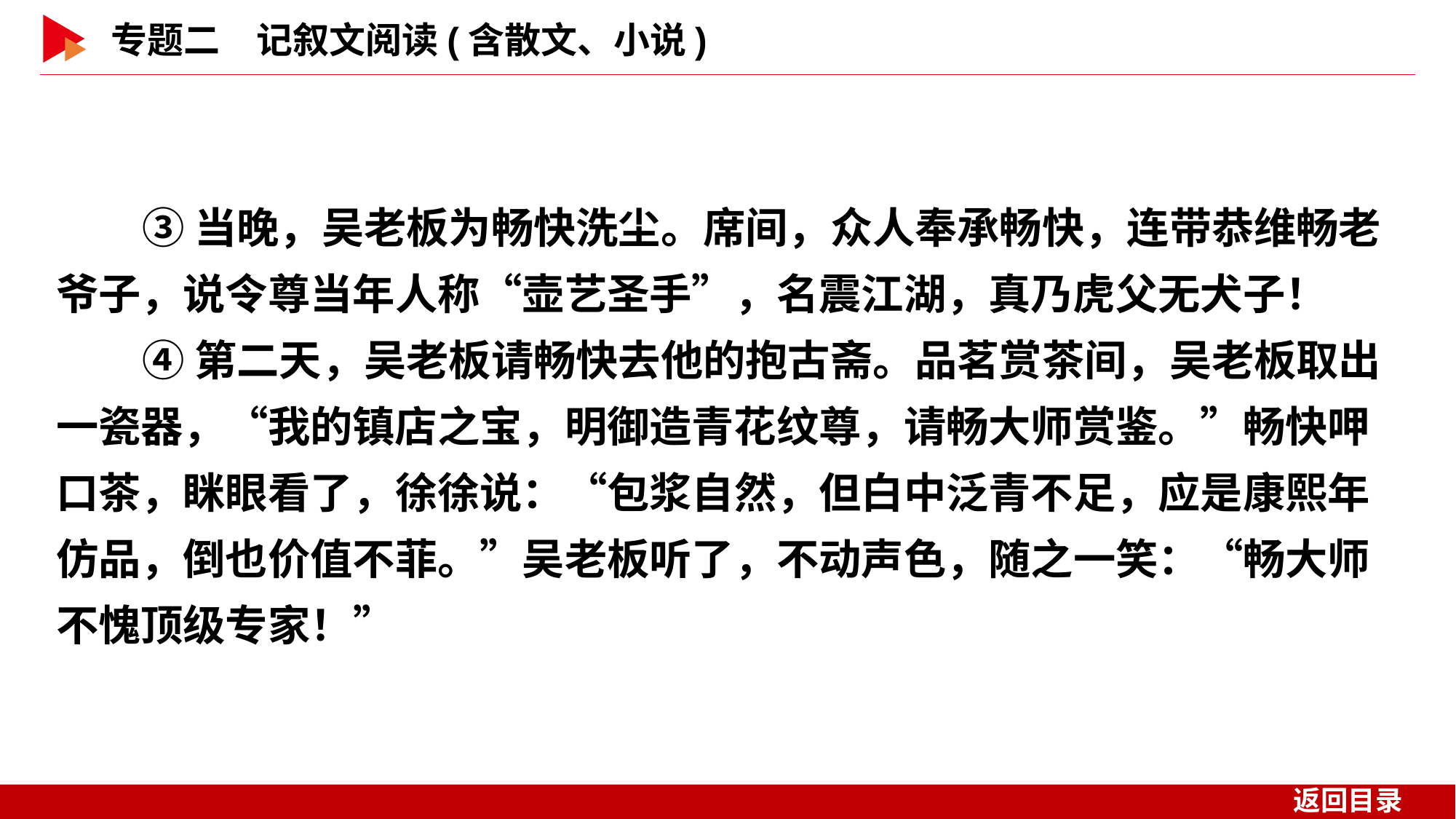

③当晚，吴老板为畅快洗尘。席间，众人奉承畅快，连带恭维畅老爷子，说令尊当年人称“壶艺圣手”，名震江湖，真乃虎父无犬子！
④第二天，吴老板请畅快去他的抱古斋。品茗赏茶间，吴老板取出一瓷器，“我的镇店之宝，明御造青花纹尊，请畅大师赏鉴。”畅快呷口茶，眯眼看了，徐徐说：“包浆自然，但白中泛青不足，应是康熙年仿品，倒也价值不菲。”吴老板听了，不动声色，随之一笑：“畅大师不愧顶级专家！”